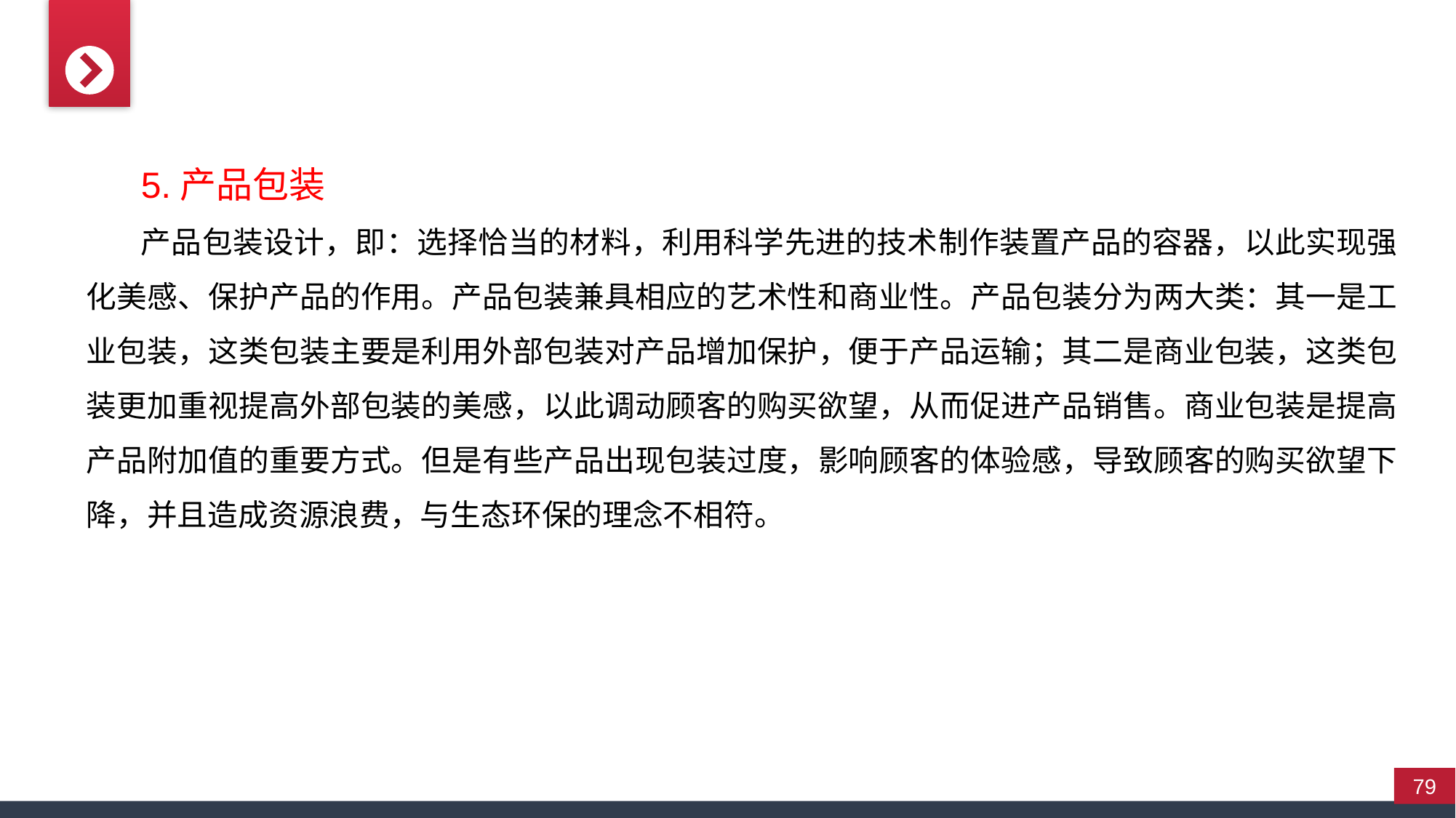

5.产品包装
产品包装设计，即：选择恰当的材料，利用科学先进的技术制作装置产品的容器，以此实现强化美感、保护产品的作用。产品包装兼具相应的艺术性和商业性。产品包装分为两大类：其一是工业包装，这类包装主要是利用外部包装对产品增加保护，便于产品运输；其二是商业包装，这类包装更加重视提高外部包装的美感，以此调动顾客的购买欲望，从而促进产品销售。商业包装是提高产品附加值的重要方式。但是有些产品出现包装过度，影响顾客的体验感，导致顾客的购买欲望下降，并且造成资源浪费，与生态环保的理念不相符。